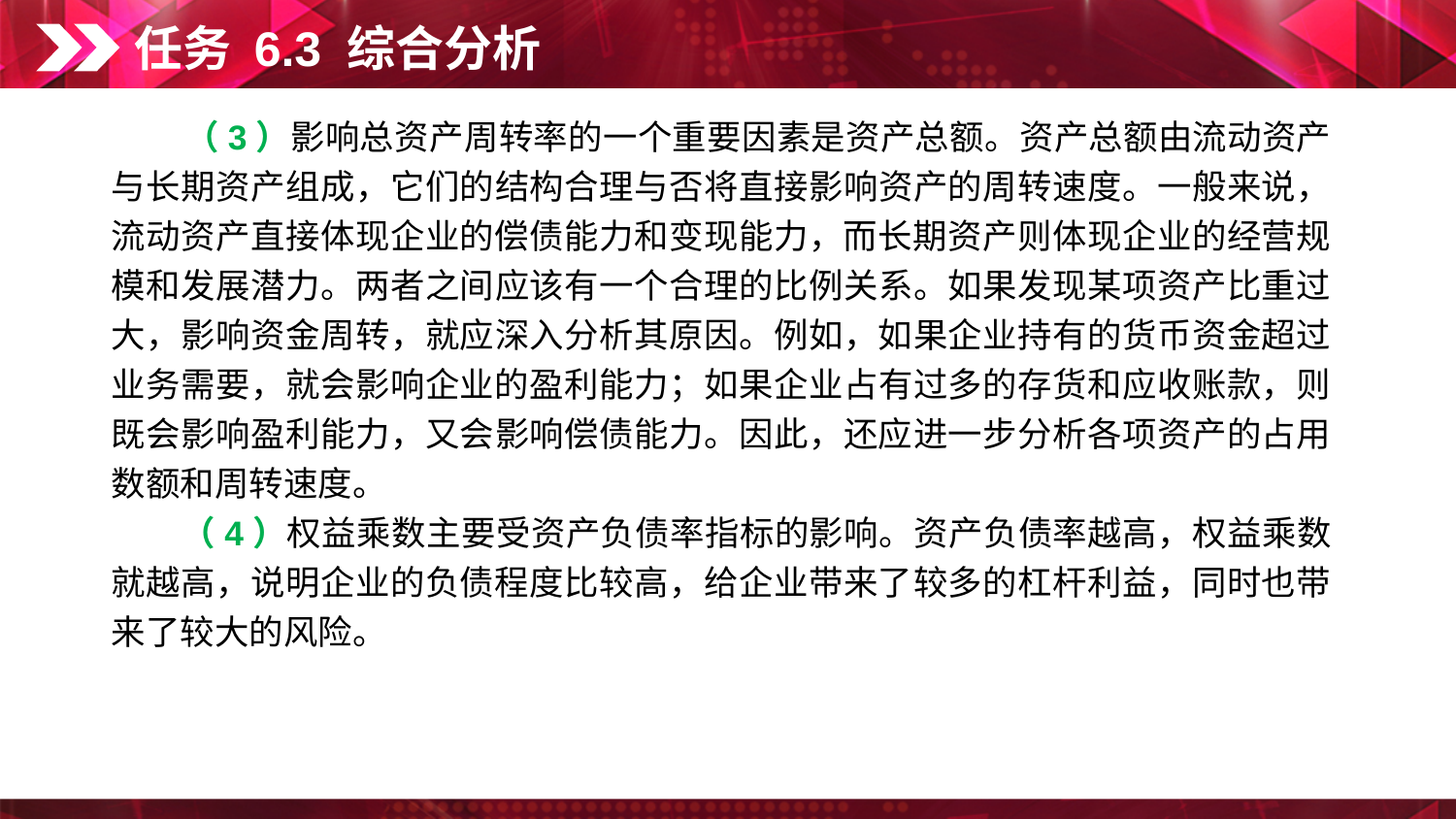

任务 6.3 综合分析

　　（3）影响总资产周转率的一个重要因素是资产总额。资产总额由流动资产与长期资产组成，它们的结构合理与否将直接影响资产的周转速度。一般来说，流动资产直接体现企业的偿债能力和变现能力，而长期资产则体现企业的经营规模和发展潜力。两者之间应该有一个合理的比例关系。如果发现某项资产比重过大，影响资金周转，就应深入分析其原因。例如，如果企业持有的货币资金超过业务需要，就会影响企业的盈利能力；如果企业占有过多的存货和应收账款，则既会影响盈利能力，又会影响偿债能力。因此，还应进一步分析各项资产的占用数额和周转速度。
　　（4）权益乘数主要受资产负债率指标的影响。资产负债率越高，权益乘数就越高，说明企业的负债程度比较高，给企业带来了较多的杠杆利益，同时也带来了较大的风险。